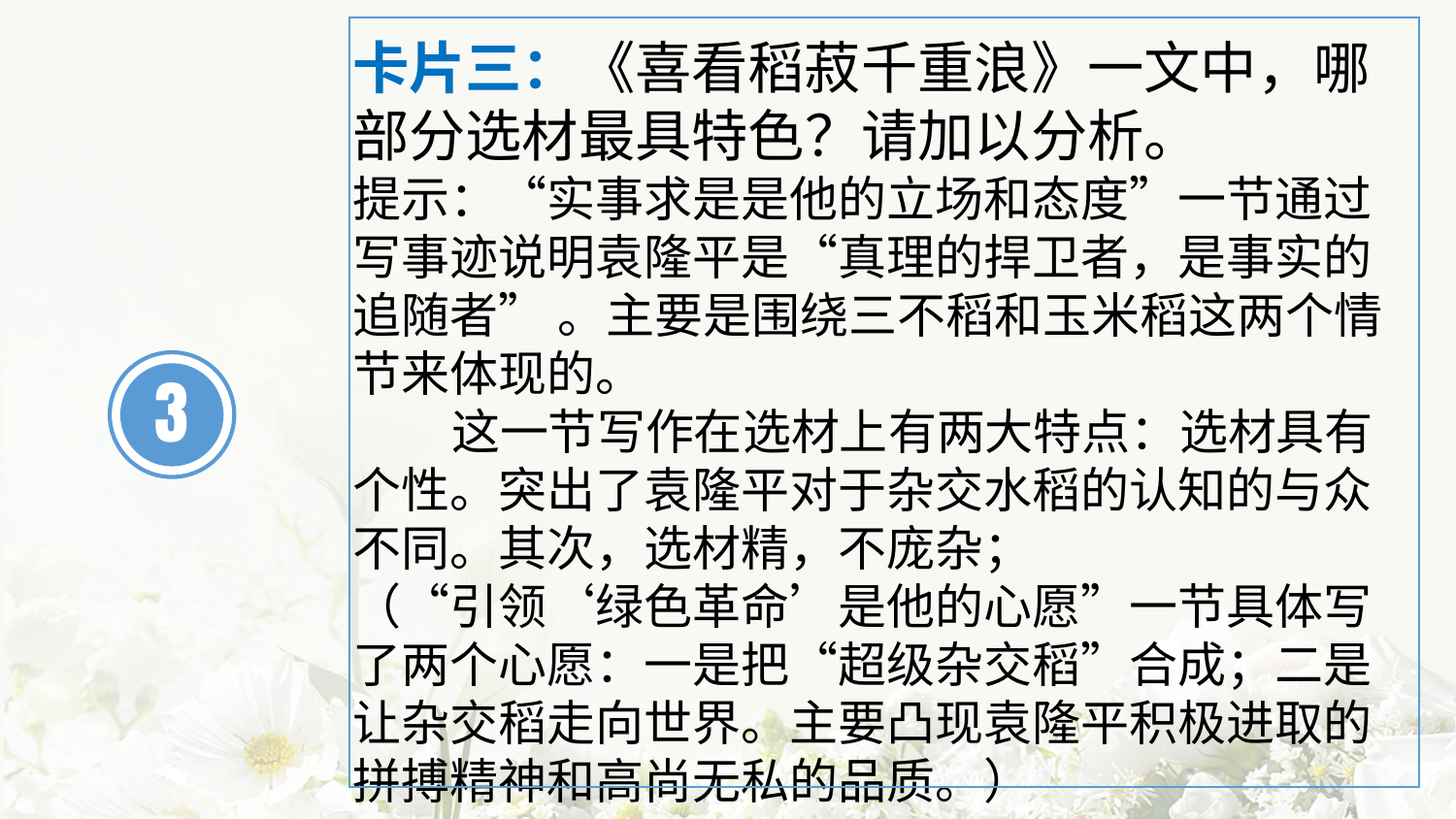

卡片三：《喜看稻菽千重浪》一文中，哪部分选材最具特色？请加以分析。
提示：“实事求是是他的立场和态度”一节通过写事迹说明袁隆平是“真理的捍卫者，是事实的追随者” 。主要是围绕三不稻和玉米稻这两个情节来体现的。
        这一节写作在选材上有两大特点：选材具有个性。突出了袁隆平对于杂交水稻的认知的与众不同。其次，选材精，不庞杂；
（“引领‘绿色革命’是他的心愿”一节具体写了两个心愿：一是把“超级杂交稻”合成；二是让杂交稻走向世界。主要凸现袁隆平积极进取的拼搏精神和高尚无私的品质。）

3